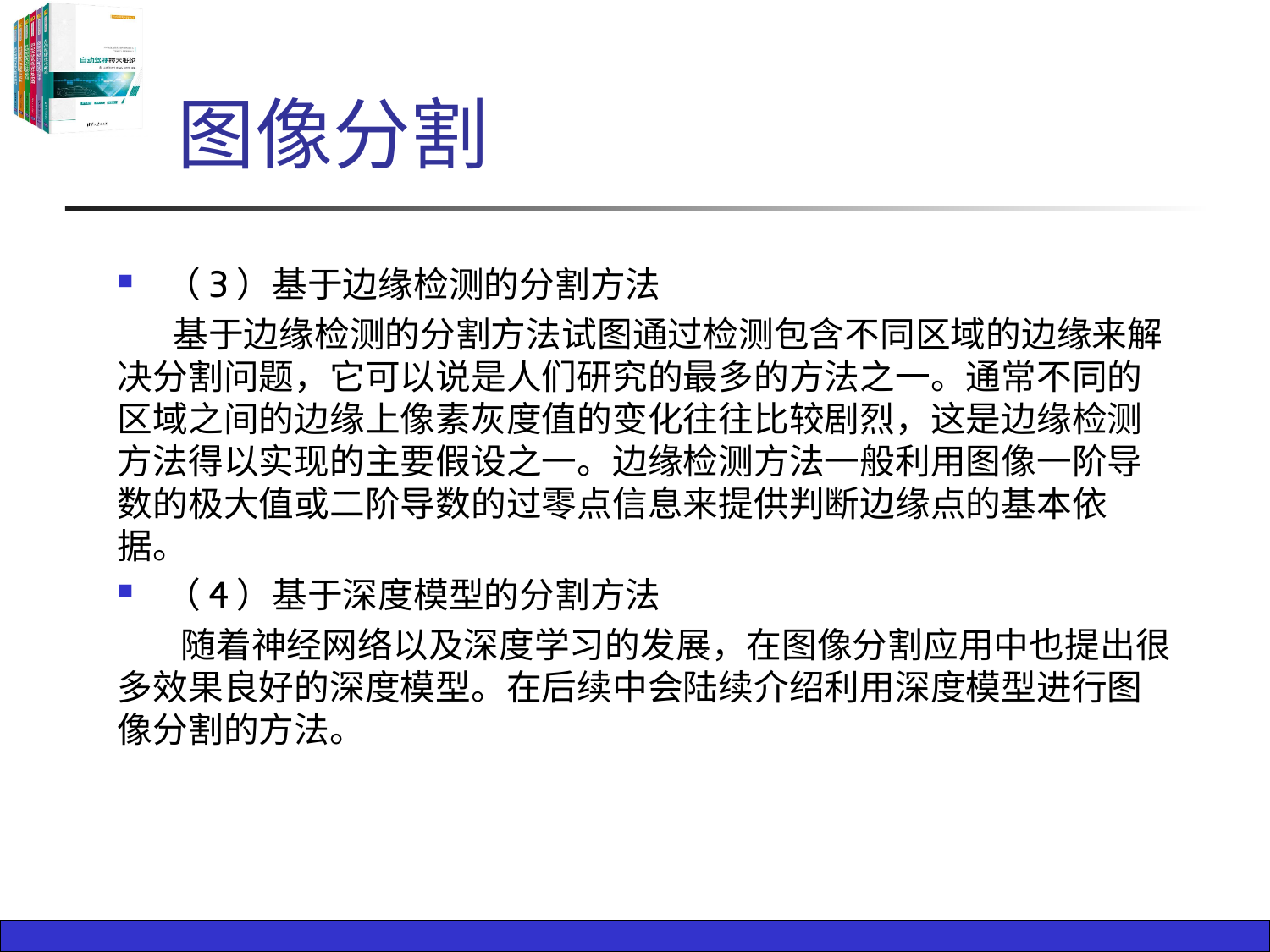

# 图像分割
（3）基于边缘检测的分割方法
      基于边缘检测的分割方法试图通过检测包含不同区域的边缘来解决分割问题，它可以说是人们研究的最多的方法之一。通常不同的区域之间的边缘上像素灰度值的变化往往比较剧烈，这是边缘检测方法得以实现的主要假设之一。边缘检测方法一般利用图像一阶导数的极大值或二阶导数的过零点信息来提供判断边缘点的基本依据。
（4）基于深度模型的分割方法
       随着神经网络以及深度学习的发展，在图像分割应用中也提出很多效果良好的深度模型。在后续中会陆续介绍利用深度模型进行图像分割的方法。